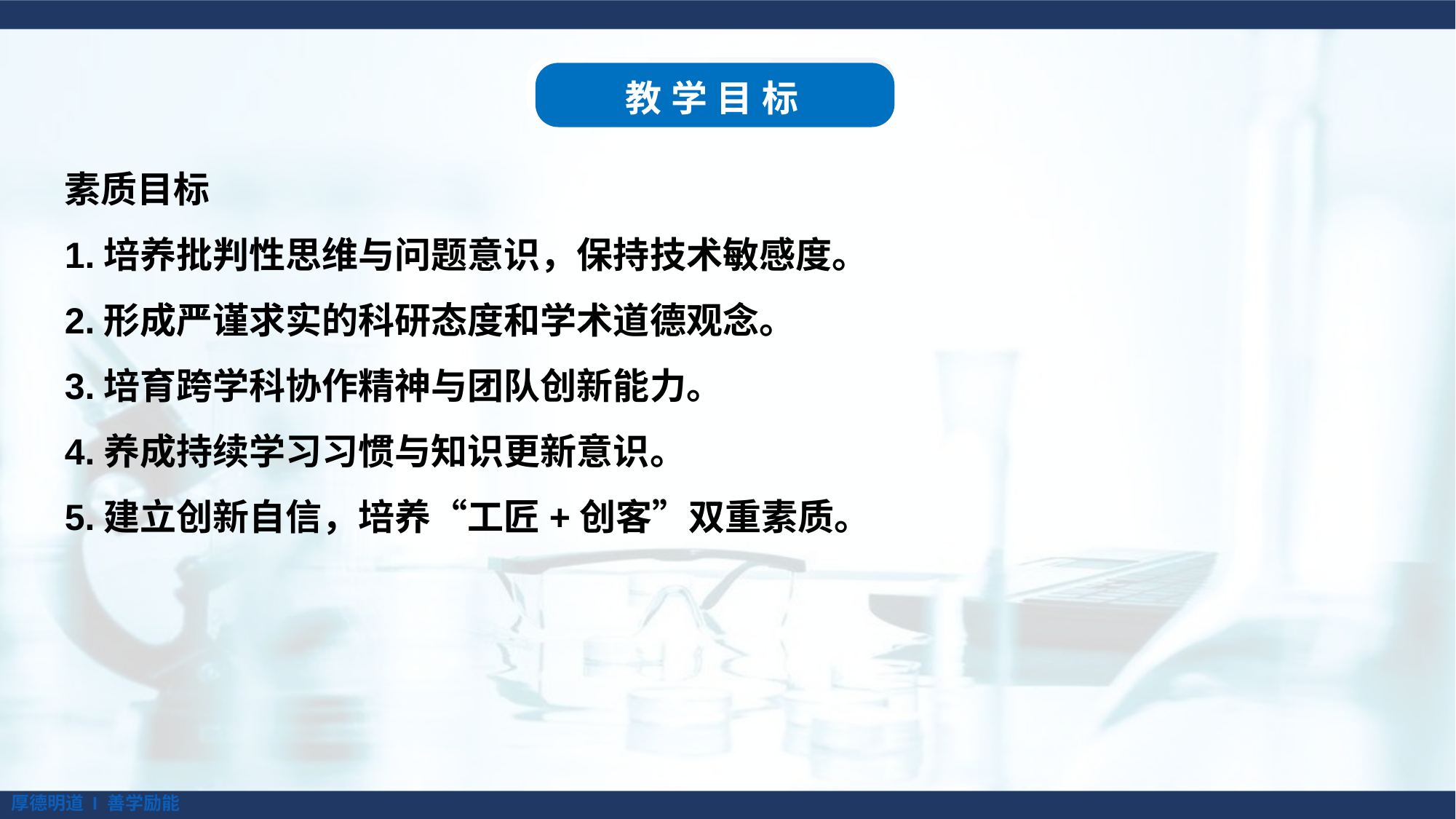

教学目标
素质目标
1.培养批判性思维与问题意识，保持技术敏感度。
2.形成严谨求实的科研态度和学术道德观念。
3.培育跨学科协作精神与团队创新能力。
4.养成持续学习习惯与知识更新意识。
5.建立创新自信，培养“工匠+创客”双重素质。

厚德明道 I 善学励能